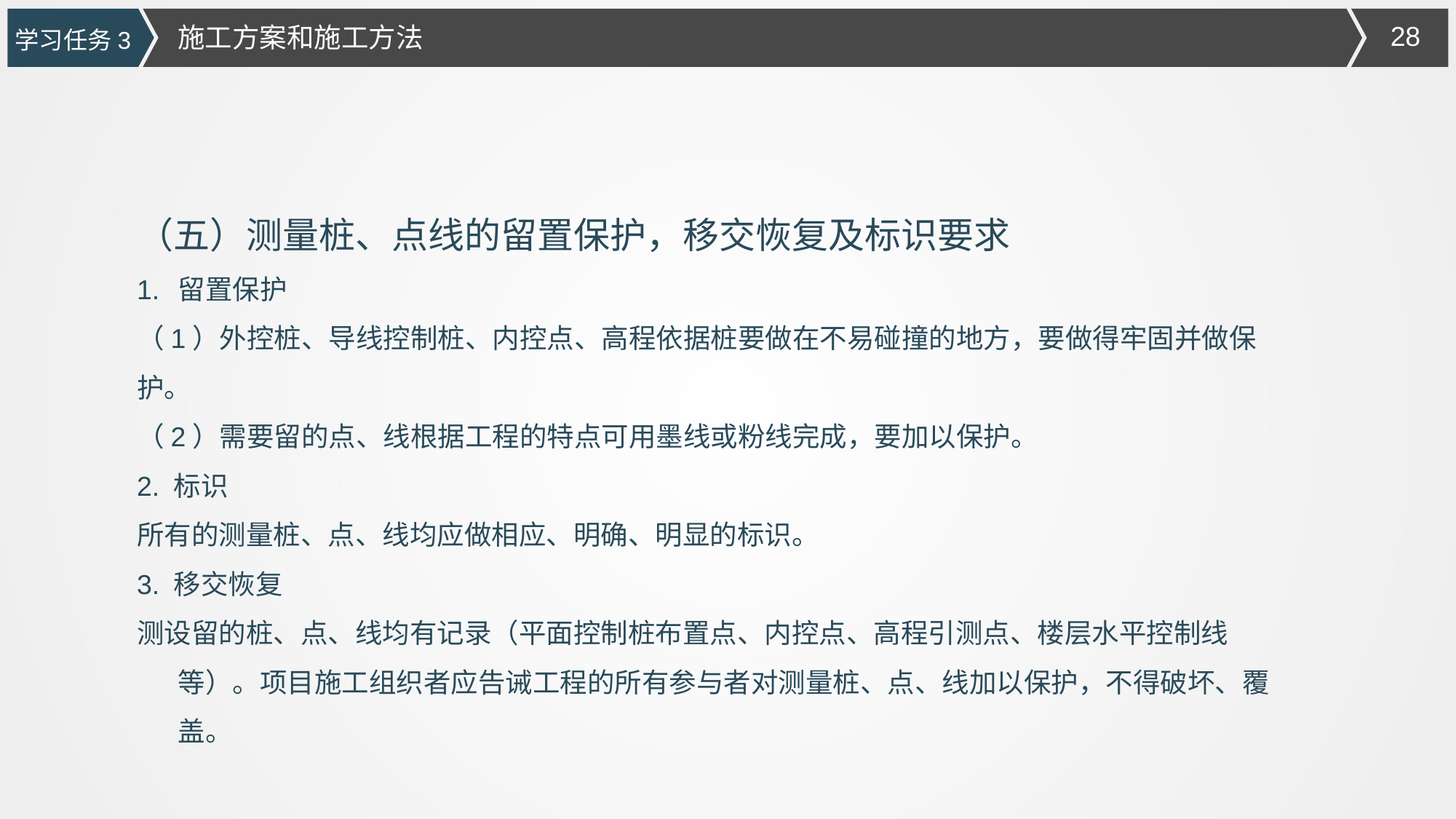

施工方案和施工方法
学习任务3
（五）测量桩、点线的留置保护，移交恢复及标识要求
留置保护
（1）外控桩、导线控制桩、内控点、高程依据桩要做在不易碰撞的地方，要做得牢固并做保护。
（2）需要留的点、线根据工程的特点可用墨线或粉线完成，要加以保护。
2. 标识
所有的测量桩、点、线均应做相应、明确、明显的标识。
3. 移交恢复
测设留的桩、点、线均有记录（平面控制桩布置点、内控点、高程引测点、楼层水平控制线等）。项目施工组织者应告诫工程的所有参与者对测量桩、点、线加以保护，不得破坏、覆盖。